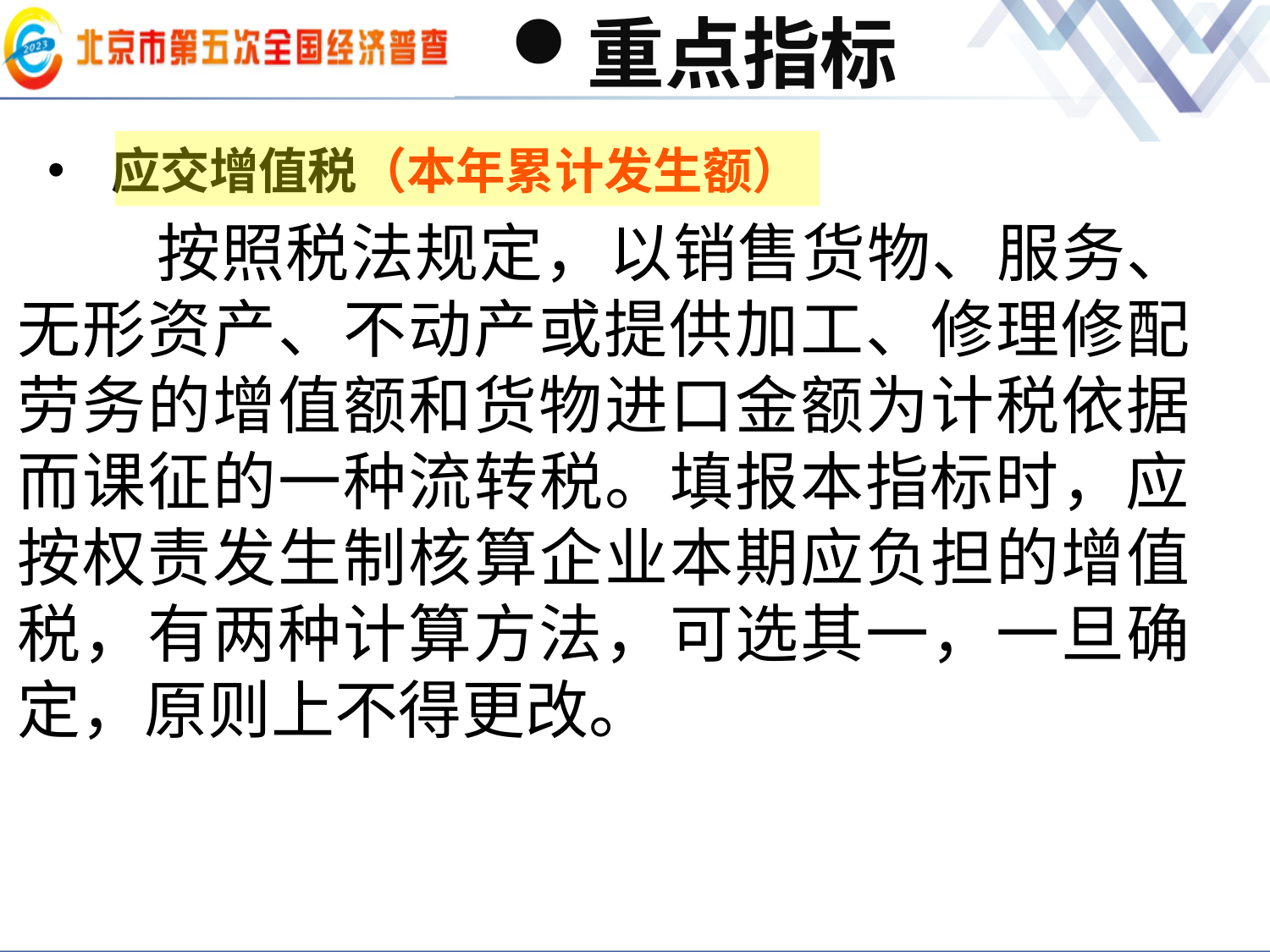

# 重点指标

应交增值税（本年累计发生额）
        按照税法规定，以销售货物、服务、无形资产、不动产或提供加工、修理修配劳务的增值额和货物进口金额为计税依据而课征的一种流转税。填报本指标时，应按权责发生制核算企业本期应负担的增值税，有两种计算方法，可选其一，一旦确定，原则上不得更改。